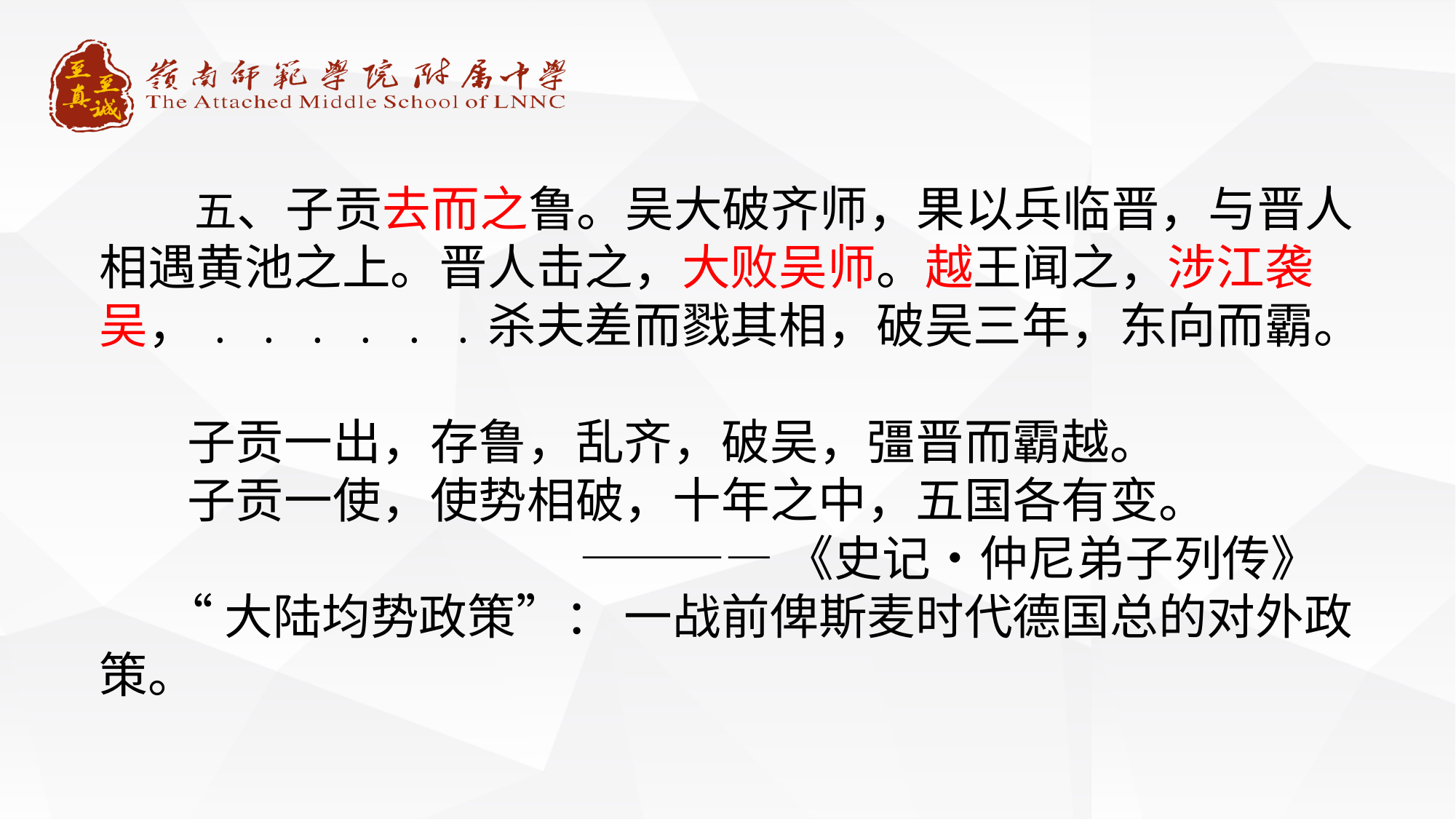

五、子贡去而之鲁。吴大破齐师，果以兵临晋，与晋人相遇黄池之上。晋人击之，大败吴师。越王闻之，涉江袭吴，﹒﹒﹒﹒﹒﹒杀夫差而戮其相，破吴三年，东向而霸。

       子贡一出，存鲁，乱齐，破吴，彊晋而霸越。
       子贡一使，使势相破，十年之中，五国各有变。
                                            ————《史记•仲尼弟子列传》
      “大陆均势政策”： 一战前俾斯麦时代德国总的对外政策。